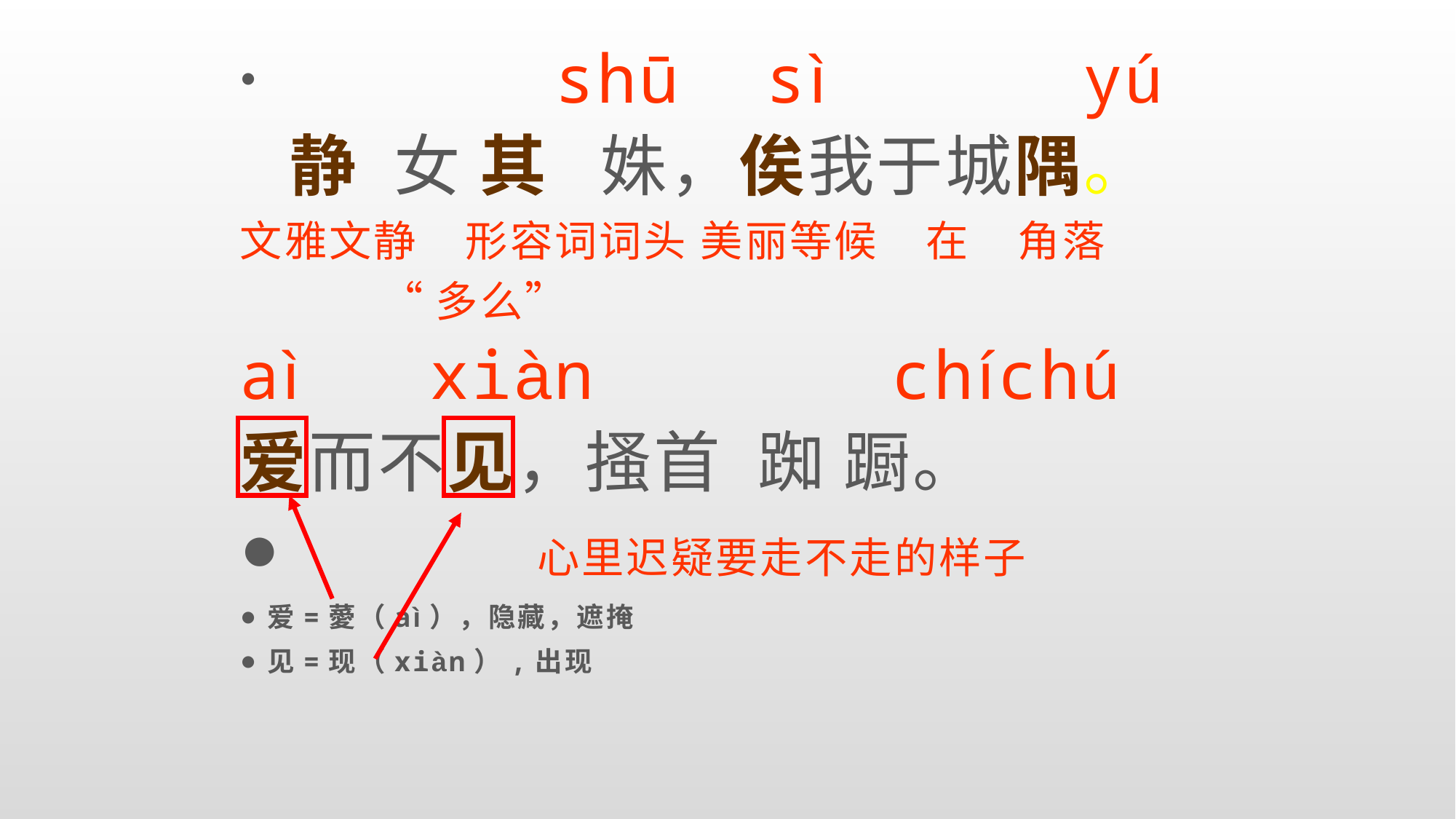

shū  sì      yú
  静  女 其   姝，俟我于城隅。
文雅文静    形容词词头 美丽等候    在    角落
            “多么”
aì   xiàn       chíchú
爱而不见，搔首  踟 蹰。
              心里迟疑要走不走的样子
爱=薆（aì），隐藏，遮掩
见=现（xiàn）,出现